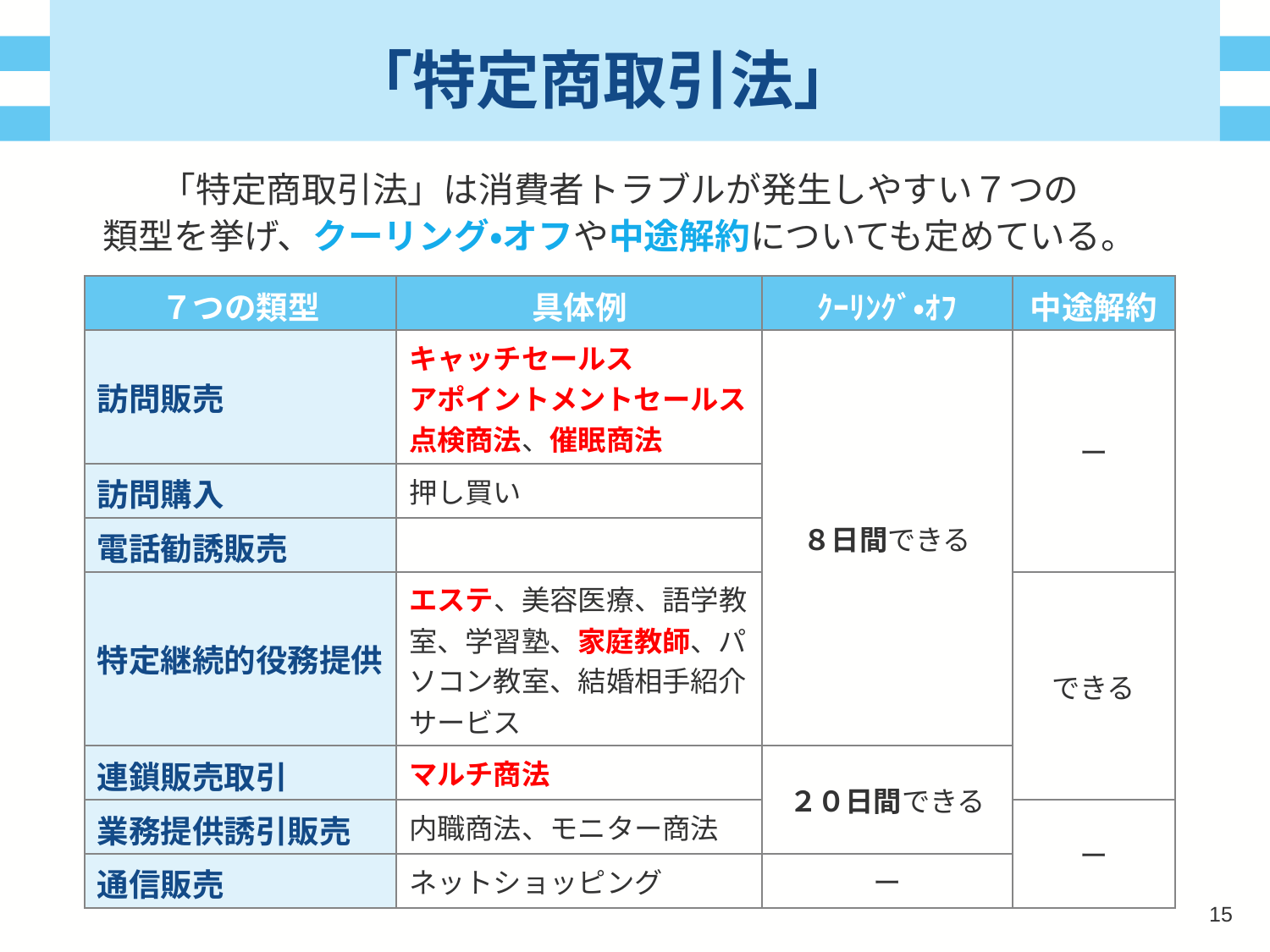

# 「特定商取引法」
「特定商取引法」は消費者トラブルが発生しやすい７つの
類型を挙げ、クーリング・オフや中途解約についても定めている。
| ７つの類型 | 具体例 | ｸｰﾘﾝｸﾞ・ｵﾌ | 中途解約 |
| --- | --- | --- | --- |
| 訪問販売 | キャッチセールス アポイントメントセールス 点検商法、催眠商法 | ８日間できる | ー |
| 訪問購入 | 押し買い |  |  |
| 電話勧誘販売 |  |  |  |
| 特定継続的役務提供 | エステ、美容医療、語学教室、学習塾、家庭教師、パソコン教室、結婚相手紹介サービス |  | できる |
| 連鎖販売取引 | マルチ商法 | ２０日間できる |  |
| 業務提供誘引販売 | 内職商法、モニター商法 |  | ー |
| 通信販売 | ネットショッピング | ー |  |
15